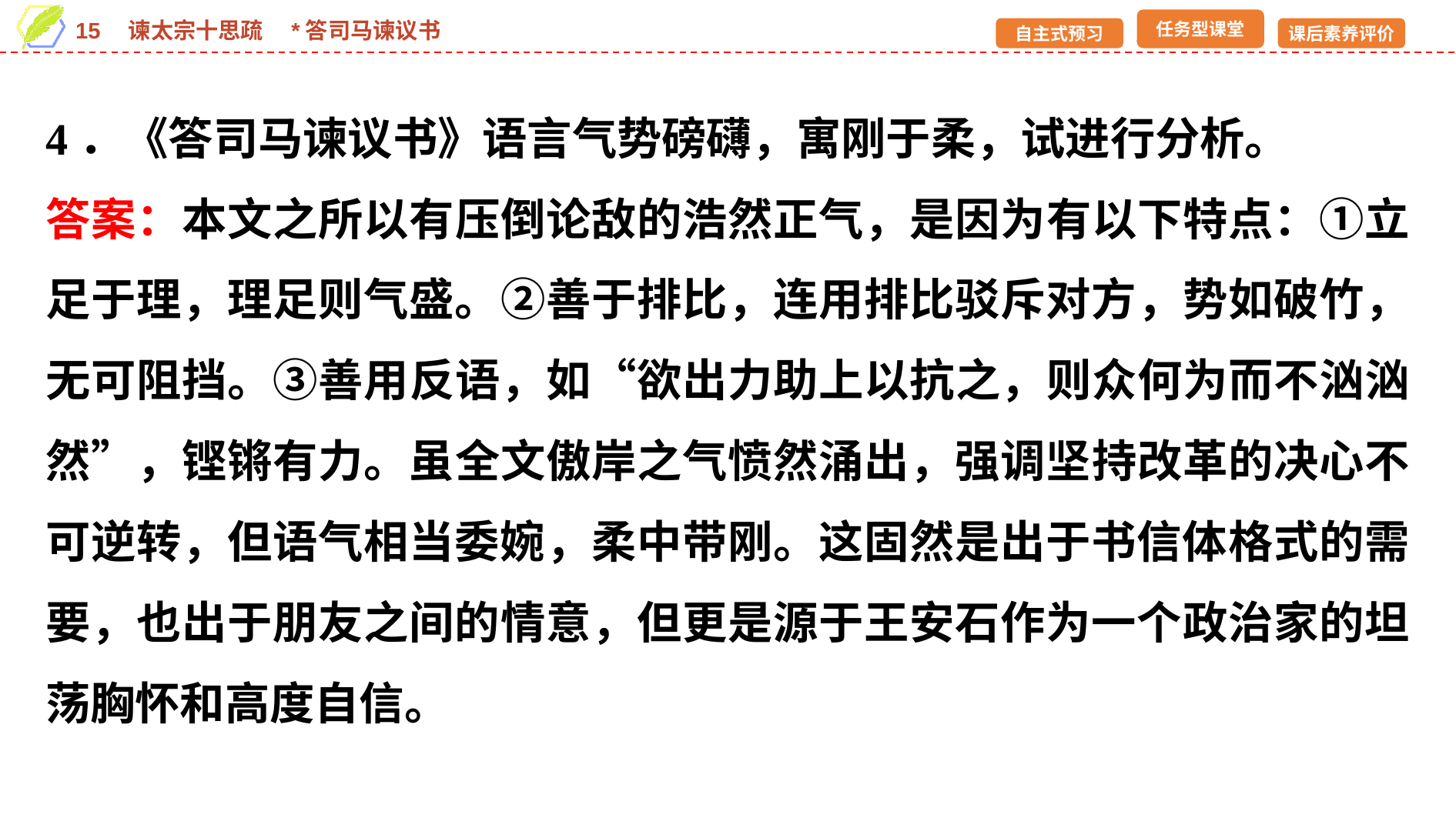

4．《答司马谏议书》语言气势磅礴，寓刚于柔，试进行分析。
答案：本文之所以有压倒论敌的浩然正气，是因为有以下特点：①立足于理，理足则气盛。②善于排比，连用排比驳斥对方，势如破竹，无可阻挡。③善用反语，如“欲出力助上以抗之，则众何为而不汹汹然”，铿锵有力。虽全文傲岸之气愤然涌出，强调坚持改革的决心不可逆转，但语气相当委婉，柔中带刚。这固然是出于书信体格式的需要，也出于朋友之间的情意，但更是源于王安石作为一个政治家的坦荡胸怀和高度自信。